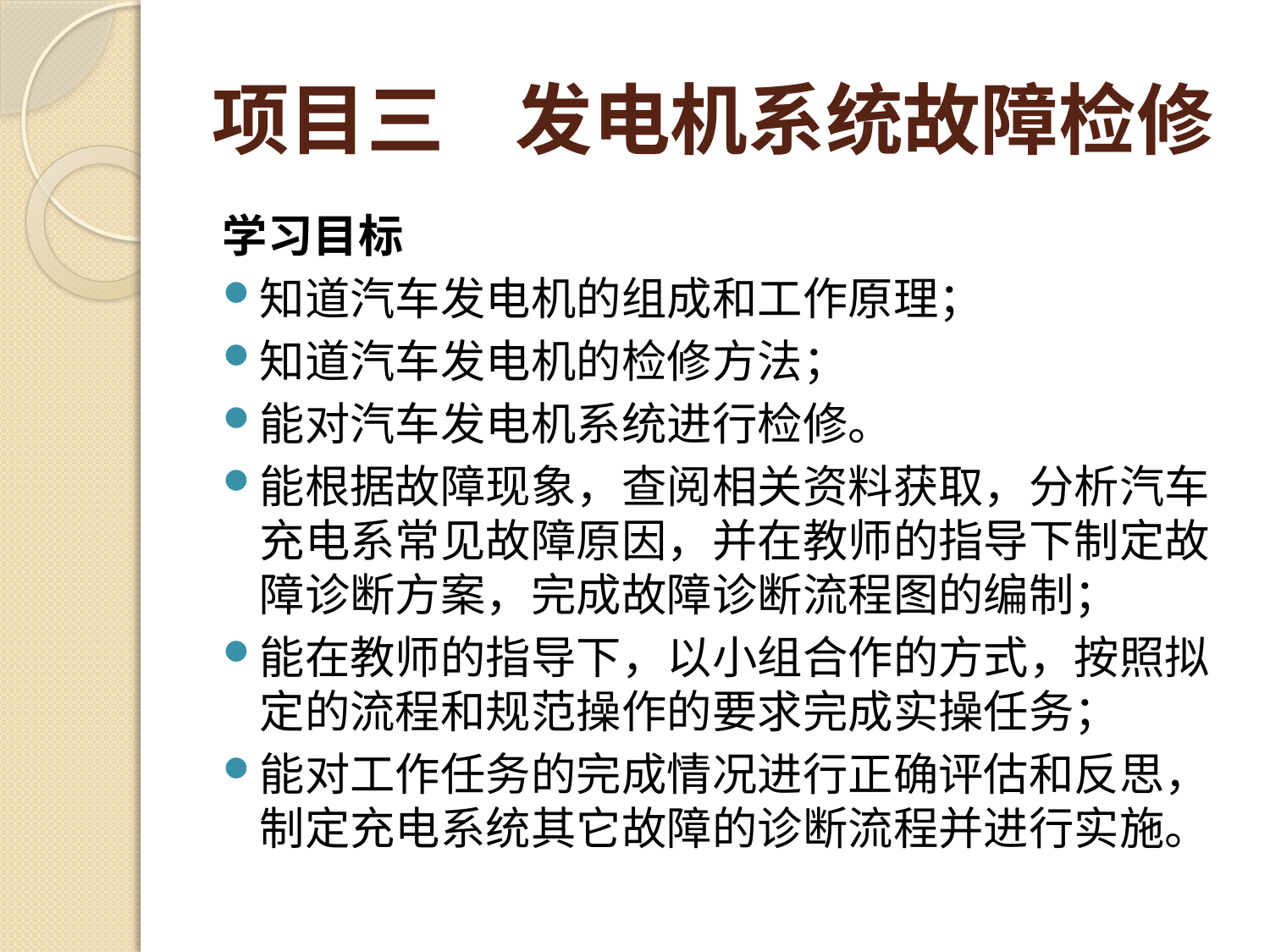

# 项目三    发电机系统故障检修
学习目标
知道汽车发电机的组成和工作原理；
知道汽车发电机的检修方法；
能对汽车发电机系统进行检修。
能根据故障现象，查阅相关资料获取，分析汽车充电系常见故障原因，并在教师的指导下制定故障诊断方案，完成故障诊断流程图的编制；
能在教师的指导下，以小组合作的方式，按照拟定的流程和规范操作的要求完成实操任务；
能对工作任务的完成情况进行正确评估和反思，制定充电系统其它故障的诊断流程并进行实施。